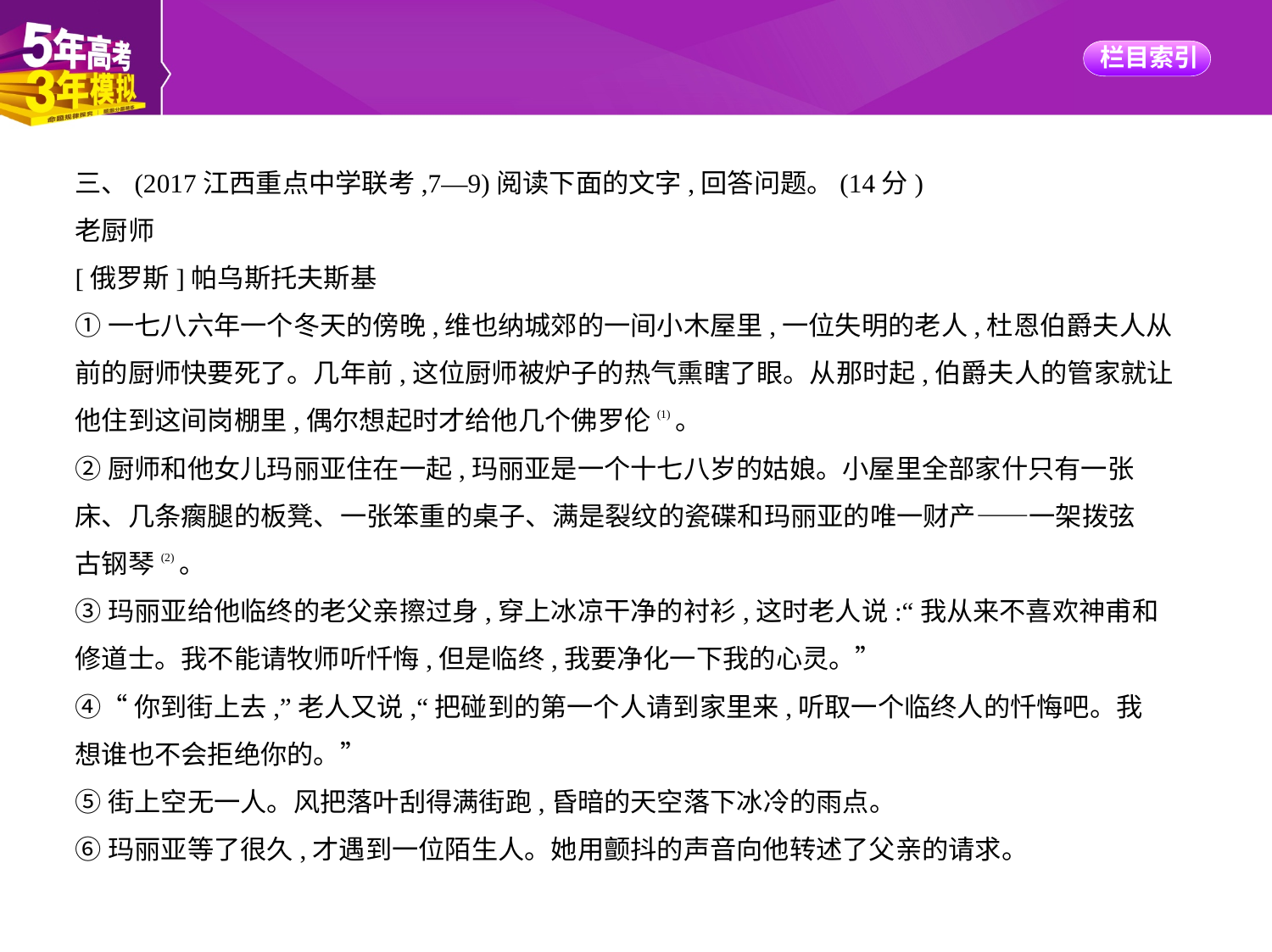

三、(2017江西重点中学联考,7—9)阅读下面的文字,回答问题。(14分)
老厨师
[俄罗斯]帕乌斯托夫斯基
①一七八六年一个冬天的傍晚,维也纳城郊的一间小木屋里,一位失明的老人,杜恩伯爵夫人从
前的厨师快要死了。几年前,这位厨师被炉子的热气熏瞎了眼。从那时起,伯爵夫人的管家就让
他住到这间岗棚里,偶尔想起时才给他几个佛罗伦(1)。
②厨师和他女儿玛丽亚住在一起,玛丽亚是一个十七八岁的姑娘。小屋里全部家什只有一张
床、几条瘸腿的板凳、一张笨重的桌子、满是裂纹的瓷碟和玛丽亚的唯一财产——一架拨弦
古钢琴(2)。
③玛丽亚给他临终的老父亲擦过身,穿上冰凉干净的衬衫,这时老人说:“我从来不喜欢神甫和
修道士。我不能请牧师听忏悔,但是临终,我要净化一下我的心灵。”
④“你到街上去,”老人又说,“把碰到的第一个人请到家里来,听取一个临终人的忏悔吧。我
想谁也不会拒绝你的。”
⑤街上空无一人。风把落叶刮得满街跑,昏暗的天空落下冰冷的雨点。
⑥玛丽亚等了很久,才遇到一位陌生人。她用颤抖的声音向他转述了父亲的请求。